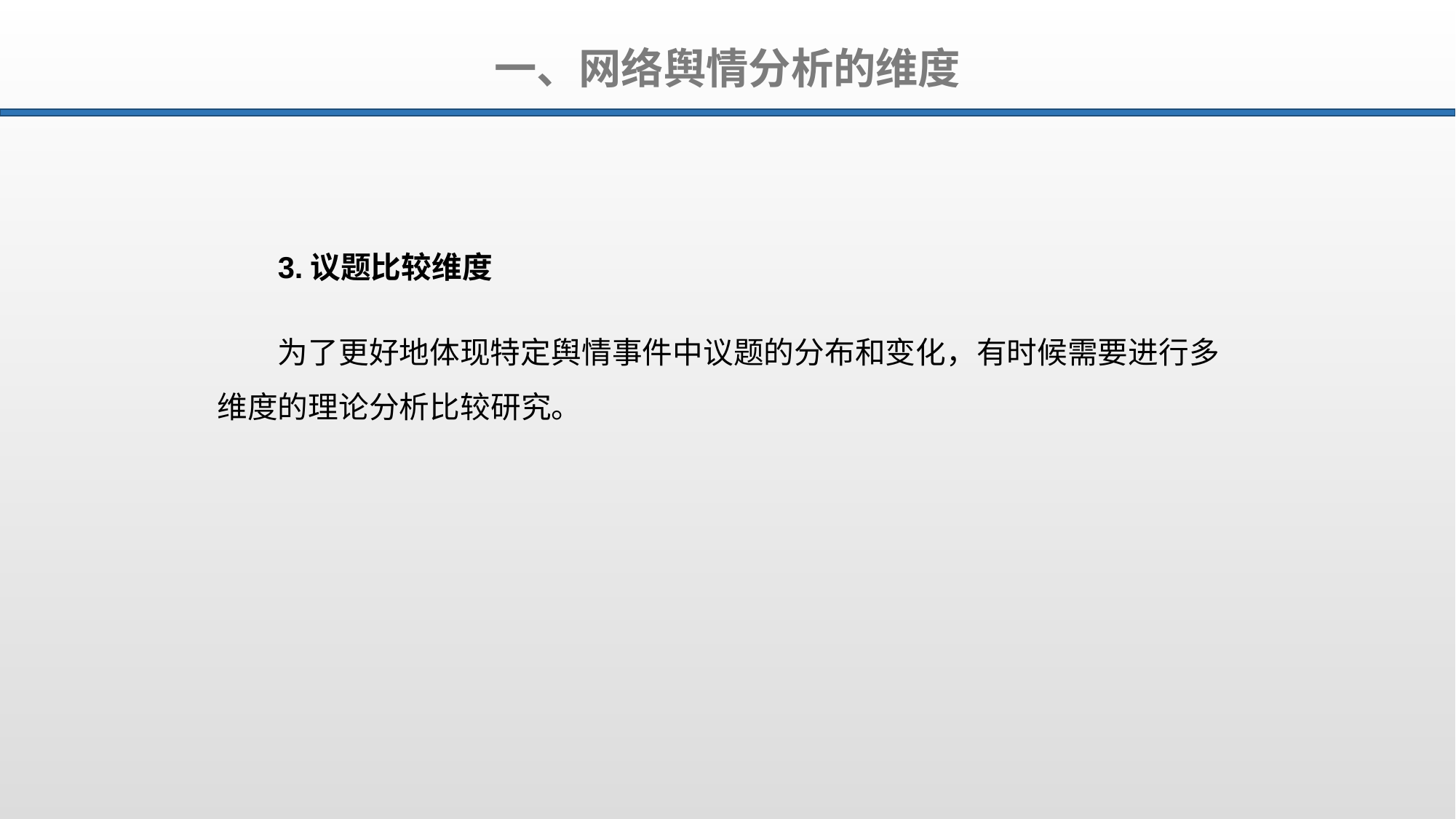

一、网络舆情分析的维度

3.议题比较维度
为了更好地体现特定舆情事件中议题的分布和变化，有时候需要进行多维度的理论分析比较研究。